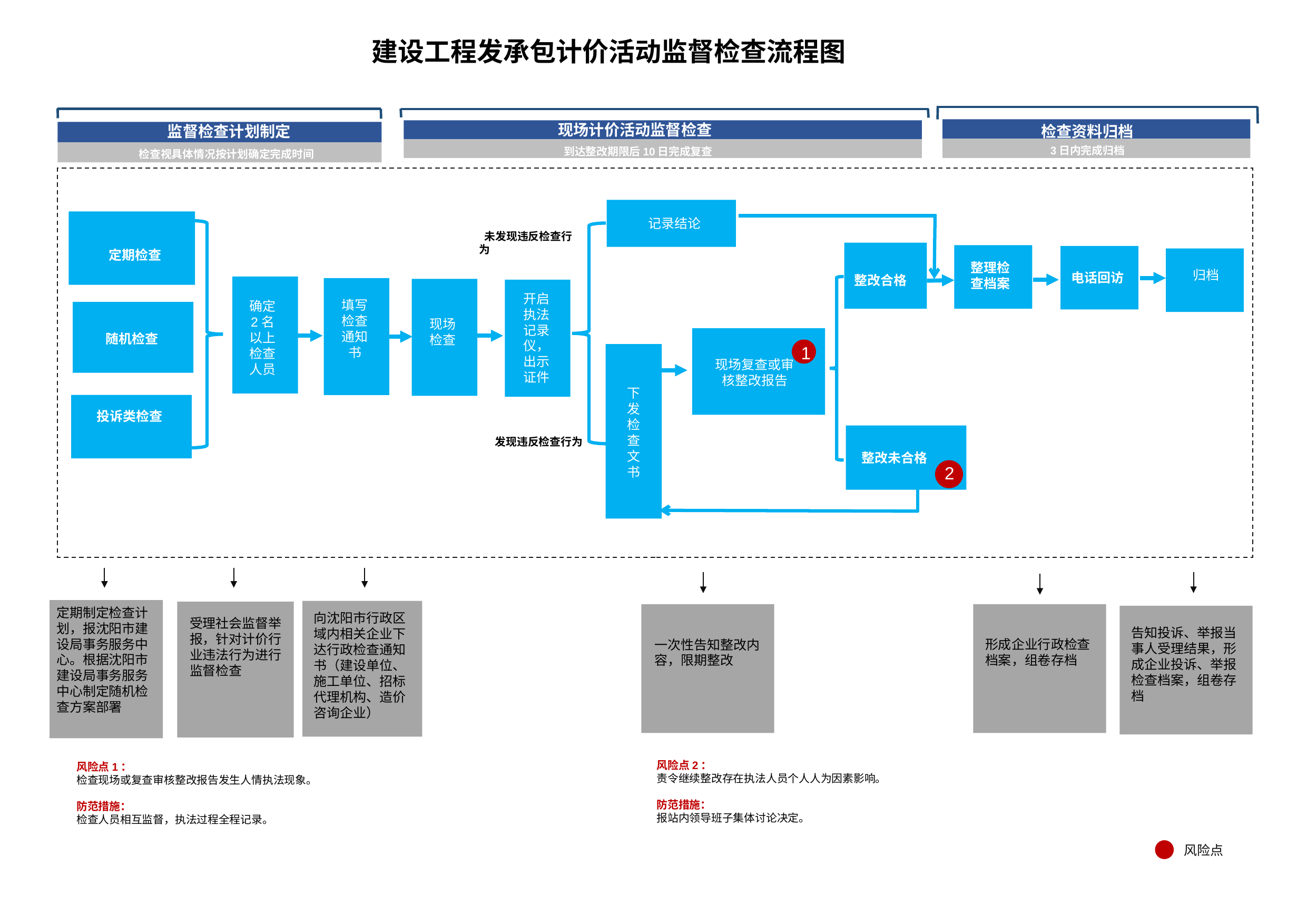

# 建设工程发承包计价活动监督检查流程图
现场计价活动监督检查
监督检查计划制定
       检查资料归档

3日内完成归档
到达整改期限后10日完成复查
检查视具体情况按计划确定完成时间

记录结论

 未发现违反检查行为

定期检查

整理检
查档案
归档
电话回访
1
整改合格

开启执法记录仪，出示证件
填写检查通知书

确定
2名
以上
检查
人员

现场检查

随机检查

1

现场复查或审
核整改报告
下发检查文书

投诉类检查

 发现违反检查行为
整改未合格
2

定期制定检查计划，报沈阳市建设局事务服务中心。根据沈阳市建设局事务服务中心制定随机检查方案部署

向沈阳市行政区域内相关企业下达行政检查通知书（建设单位、施工单位、招标代理机构、造价咨询企业）

受理社会监督举报，针对计价行业违法行为进行监督检查

形成企业行政检查档案，组卷存档
告知投诉、举报当事人受理结果，形成企业投诉、举报检查档案，组卷存档

一次性告知整改内容，限期整改

风险点2：
责令继续整改存在执法人员个人人为因素影响。

防范措施：
报站内领导班子集体讨论决定。
风险点1：
检查现场或复查审核整改报告发生人情执法现象。

防范措施：
检查人员相互监督，执法过程全程记录。
风险点